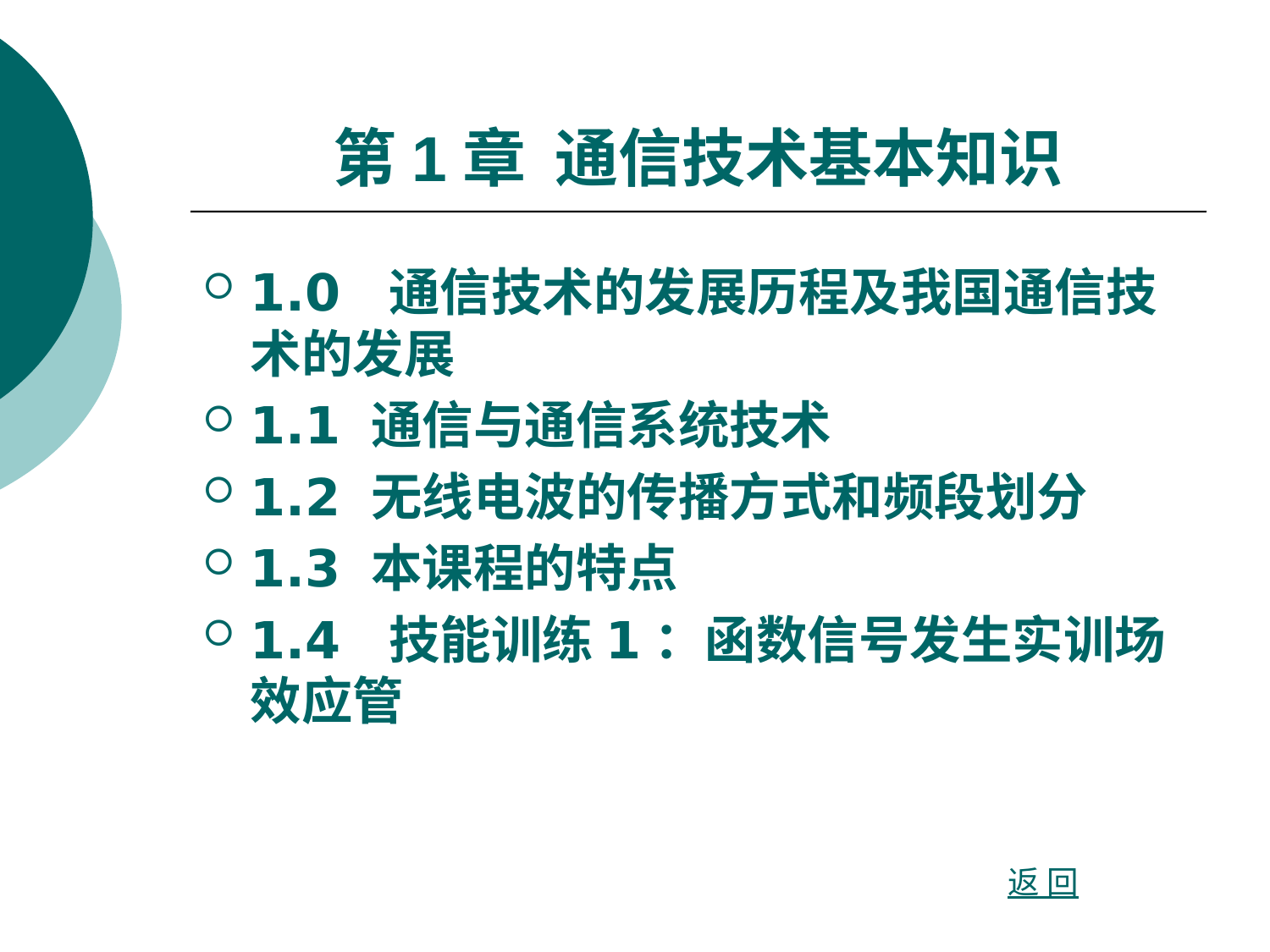

# 第1章  通信技术基本知识
1.0  通信技术的发展历程及我国通信技术的发展
1.1 通信与通信系统技术
1.2 无线电波的传播方式和频段划分
1.3 本课程的特点
1.4  技能训练1：函数信号发生实训场效应管

返 回